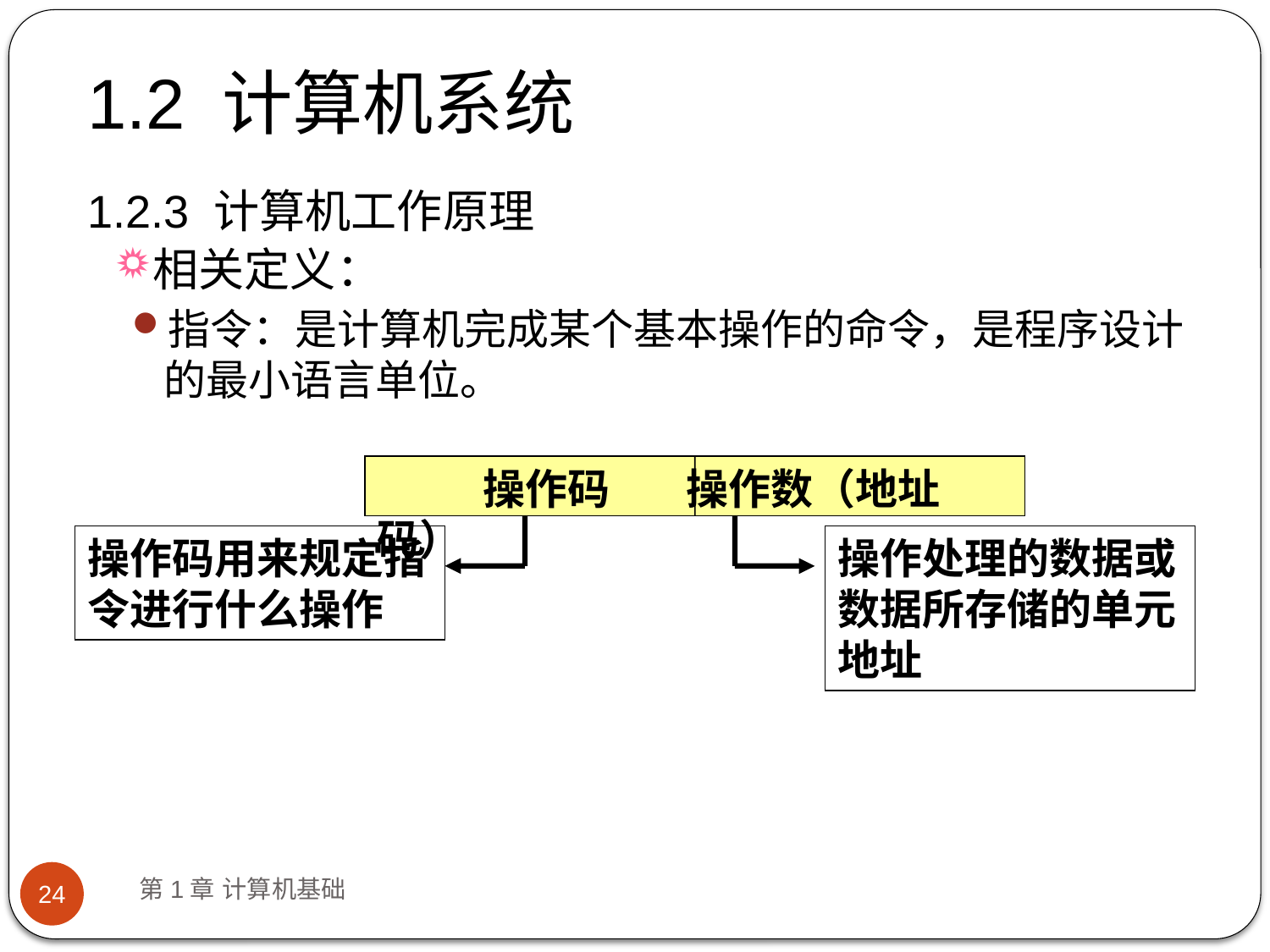

# 1.2 计算机系统
1.2.3 计算机工作原理
相关定义：
指令：是计算机完成某个基本操作的命令，是程序设计的最小语言单位。

          操作码        操作数（地址码）

操作码用来规定指令进行什么操作
操作处理的数据或数据所存储的单元地址
第1章 计算机基础
24